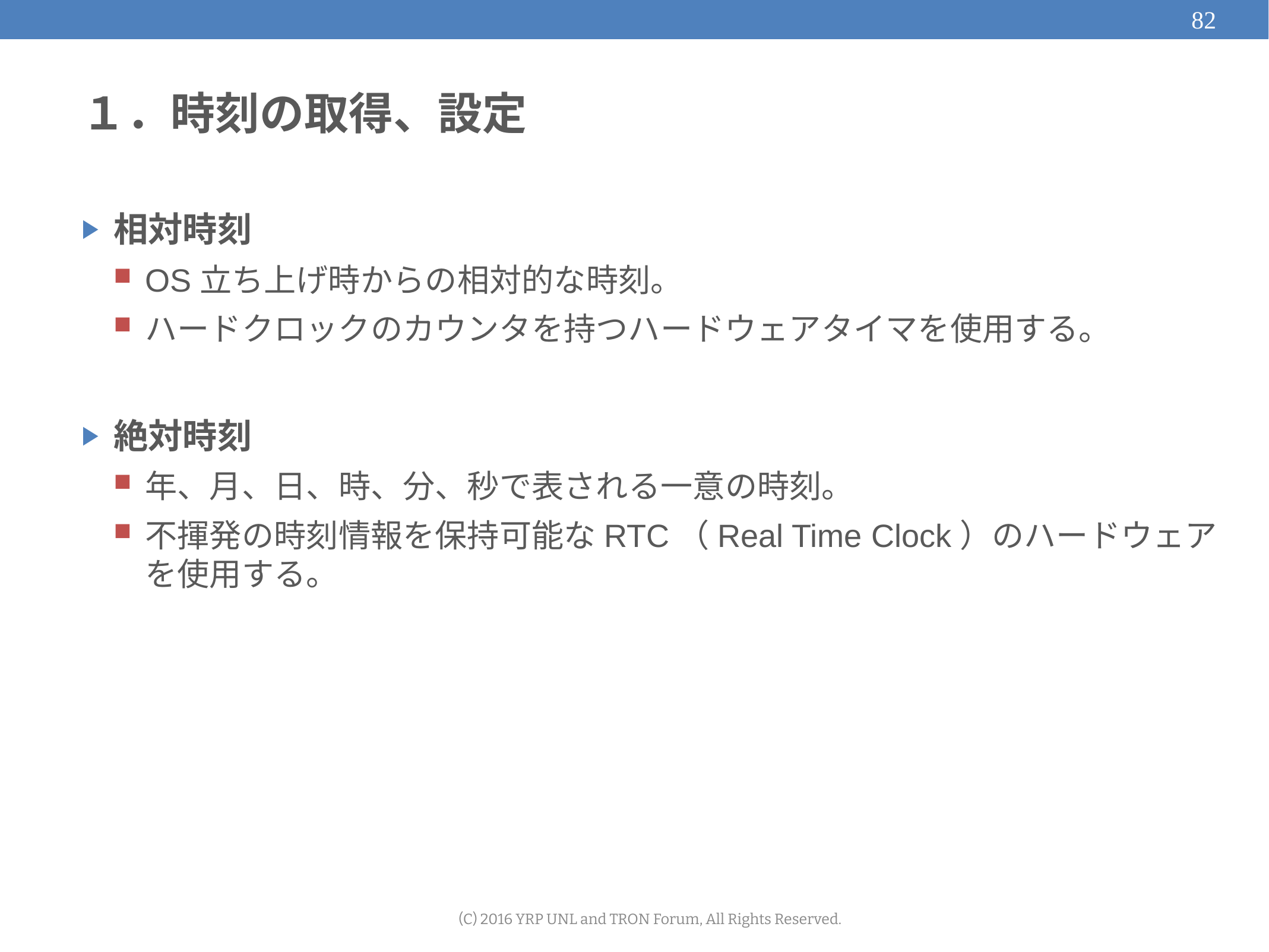

82
# １．時刻の取得、設定
相対時刻
OS立ち上げ時からの相対的な時刻。
ハードクロックのカウンタを持つハードウェアタイマを使用する。

絶対時刻
年、月、日、時、分、秒で表される一意の時刻。
不揮発の時刻情報を保持可能なRTC（Real Time Clock）のハードウェアを使用する。

(C) 2016 YRP UNL and TRON Forum, All Rights Reserved.